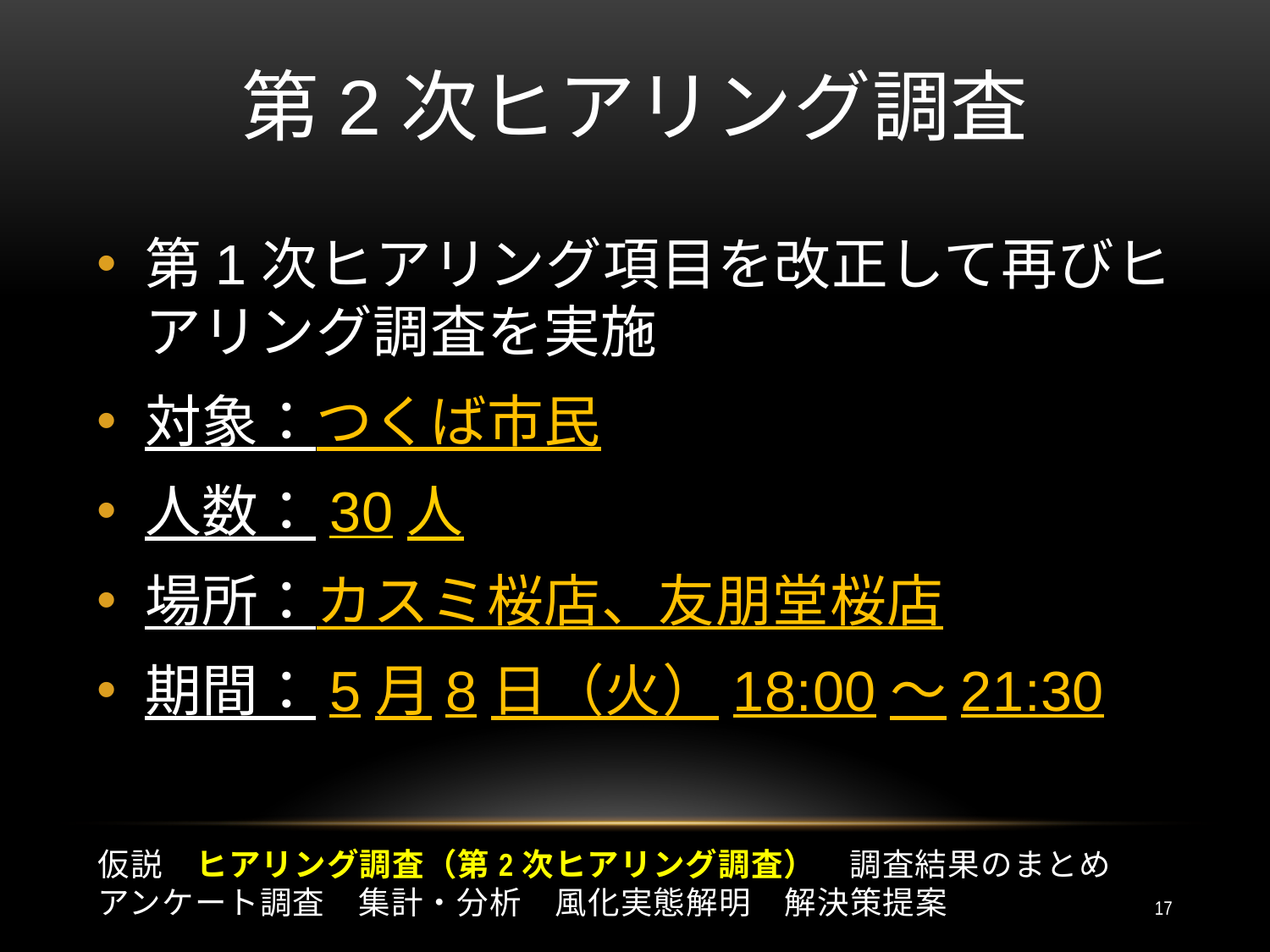

第2次ヒアリング調査
第1次ヒアリング項目を改正して再びヒアリング調査を実施
対象：つくば市民
人数：30人
場所：カスミ桜店、友朋堂桜店
期間：5月8日（火）18:00～21:30
仮説　ヒアリング調査（第2次ヒアリング調査）　調査結果のまとめ
アンケート調査　集計・分析　風化実態解明　解決策提案
17